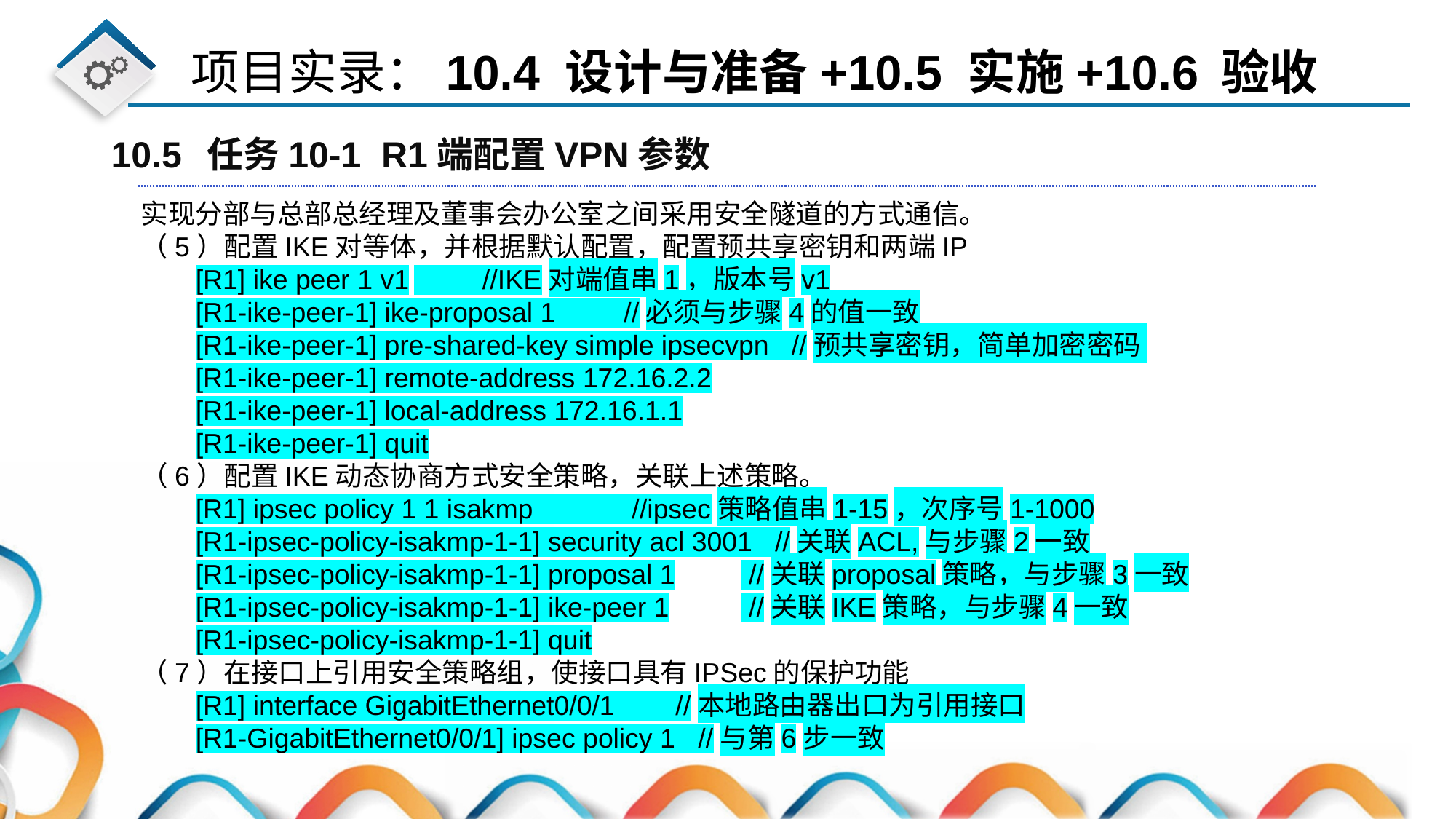

10.5  任务10-1  R1端配置VPN参数

实现分部与总部总经理及董事会办公室之间采用安全隧道的方式通信。
（5）配置IKE对等体，并根据默认配置，配置预共享密钥和两端IP
[R1] ike peer 1 v1	         //IKE对端值串1，版本号v1
[R1-ike-peer-1] ike-proposal 1         //必须与步骤4的值一致
[R1-ike-peer-1] pre-shared-key simple ipsecvpn   //预共享密钥，简单加密密码
[R1-ike-peer-1] remote-address 172.16.2.2
[R1-ike-peer-1] local-address 172.16.1.1
[R1-ike-peer-1] quit
（6）配置IKE动态协商方式安全策略，关联上述策略。
[R1] ipsec policy 1 1 isakmp             //ipsec策略值串1-15，次序号1-1000
[R1-ipsec-policy-isakmp-1-1] security acl 3001   //关联ACL,与步骤2一致
[R1-ipsec-policy-isakmp-1-1] proposal 1	 //关联proposal策略，与步骤3一致
[R1-ipsec-policy-isakmp-1-1] ike-peer 1	 //关联IKE策略，与步骤4一致
[R1-ipsec-policy-isakmp-1-1] quit
（7）在接口上引用安全策略组，使接口具有IPSec的保护功能
[R1] interface GigabitEthernet0/0/1        //本地路由器出口为引用接口
[R1-GigabitEthernet0/0/1] ipsec policy 1   //与第6步一致